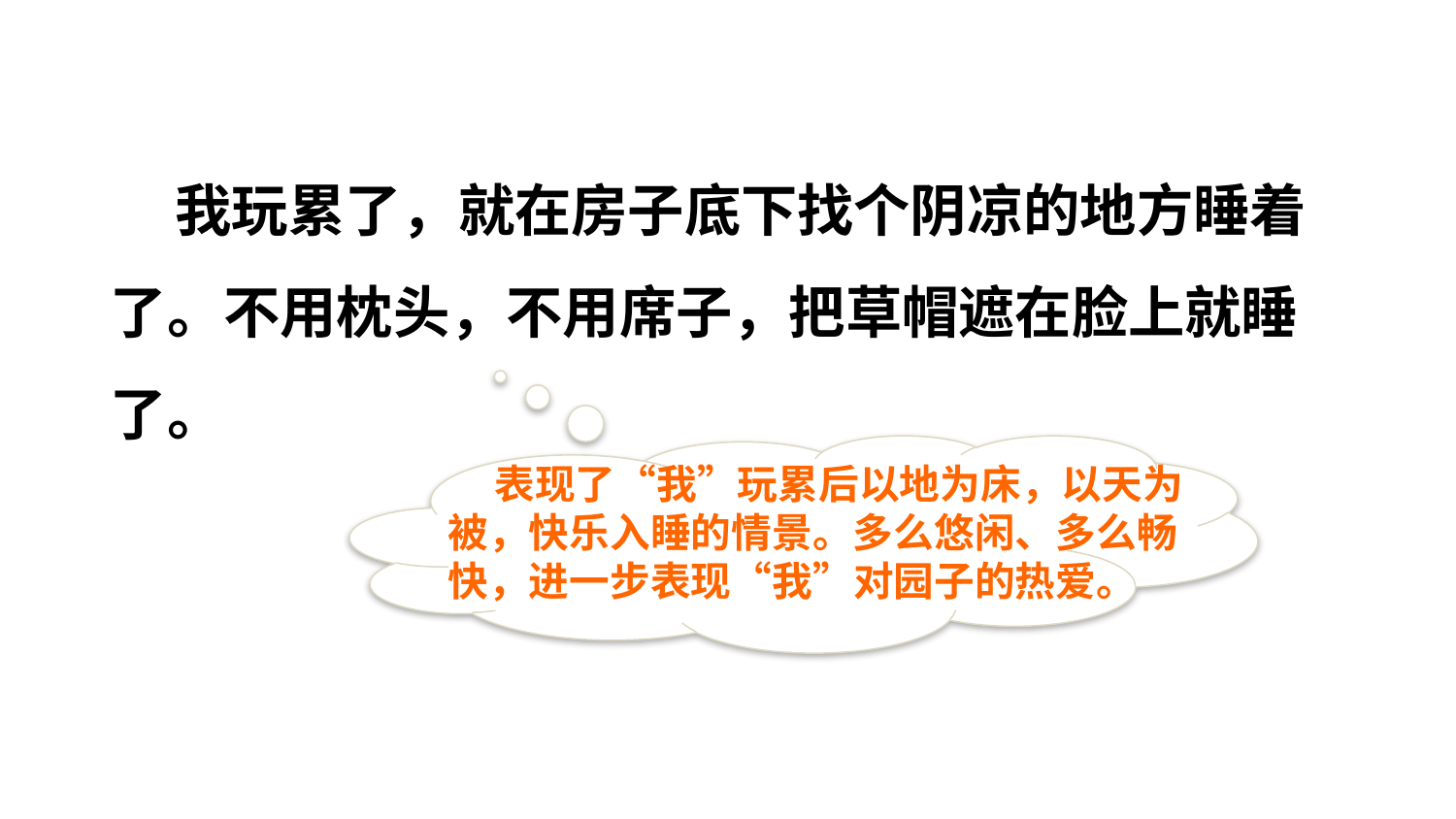

我玩累了，就在房子底下找个阴凉的地方睡着了。不用枕头，不用席子，把草帽遮在脸上就睡了。

    表现了“我”玩累后以地为床，以天为被，快乐入睡的情景。多么悠闲、多么畅快，进一步表现“我”对园子的热爱。